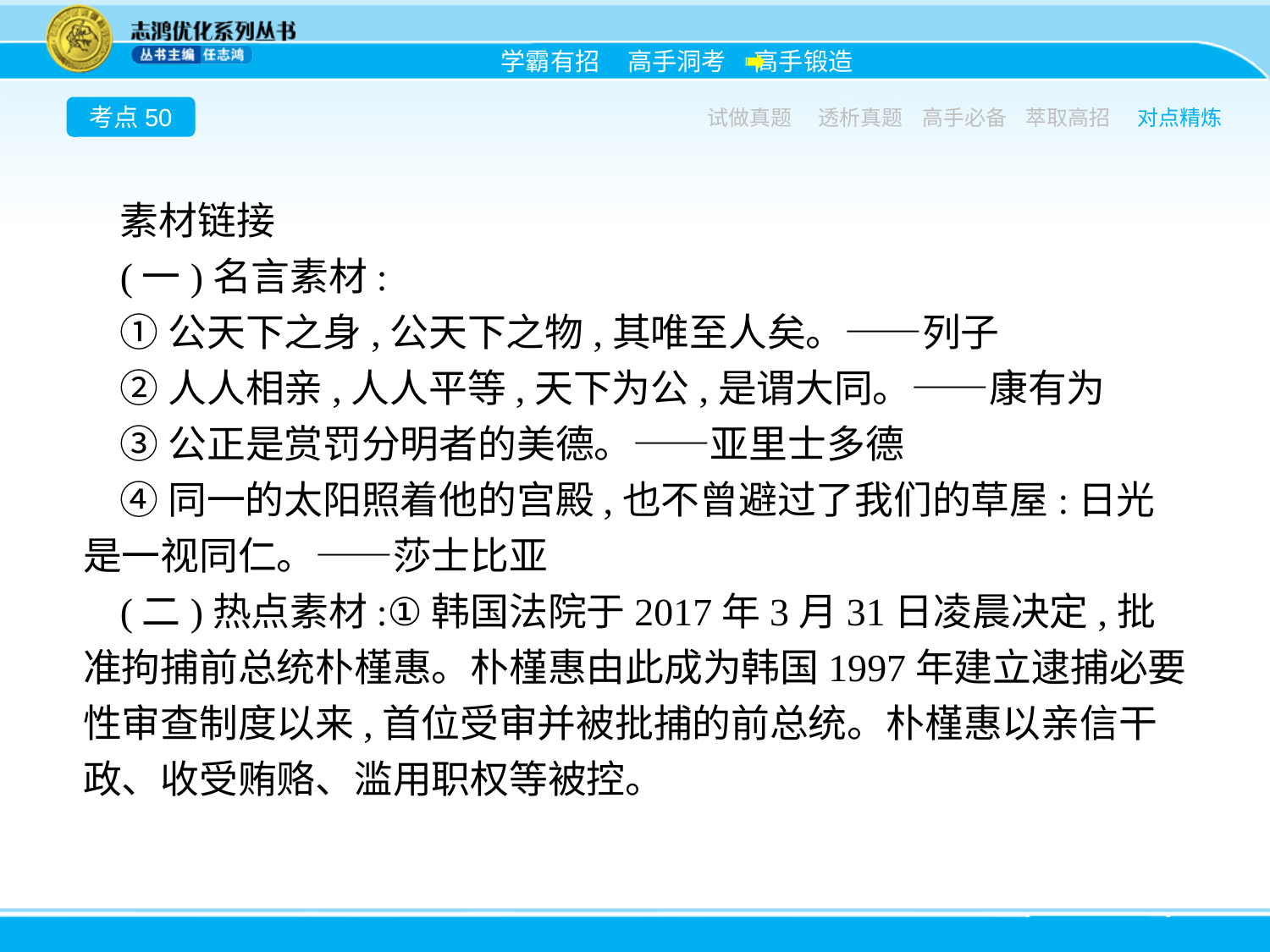

考点50
试做真题
透析真题
高手必备
萃取高招
对点精炼
素材链接
(一)名言素材:
①公天下之身,公天下之物,其唯至人矣。——列子
②人人相亲,人人平等,天下为公,是谓大同。——康有为
③公正是赏罚分明者的美德。——亚里士多德
④同一的太阳照着他的宫殿,也不曾避过了我们的草屋:日光是一视同仁。——莎士比亚
(二)热点素材:①韩国法院于2017年3月31日凌晨决定,批准拘捕前总统朴槿惠。朴槿惠由此成为韩国1997年建立逮捕必要性审查制度以来,首位受审并被批捕的前总统。朴槿惠以亲信干政、收受贿赂、滥用职权等被控。